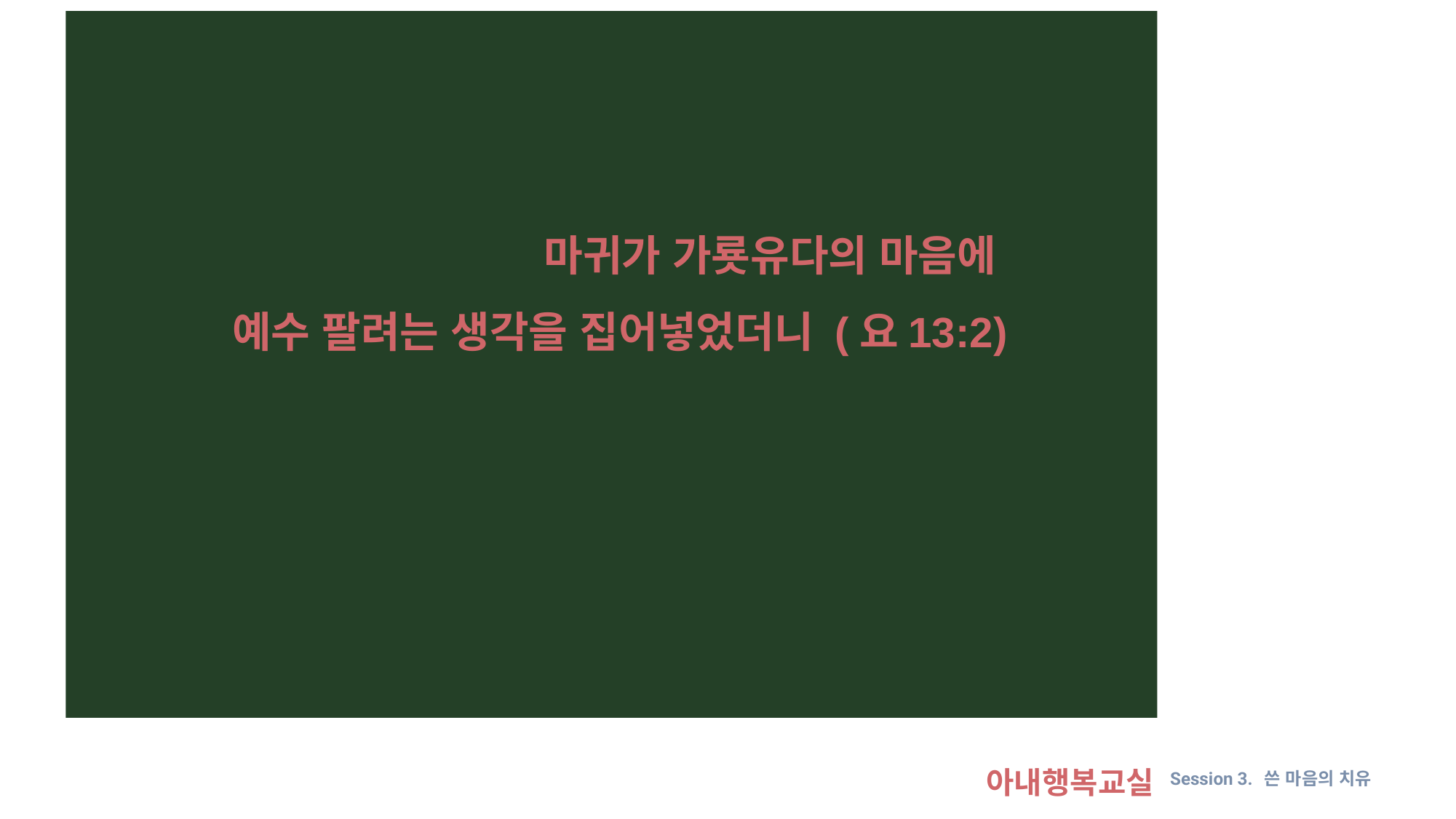

마귀가 가룟유다의 마음에
예수 팔려는 생각을 집어넣었더니 (요13:2)
아내행복교실 Session 3. 쓴 마음의 치유